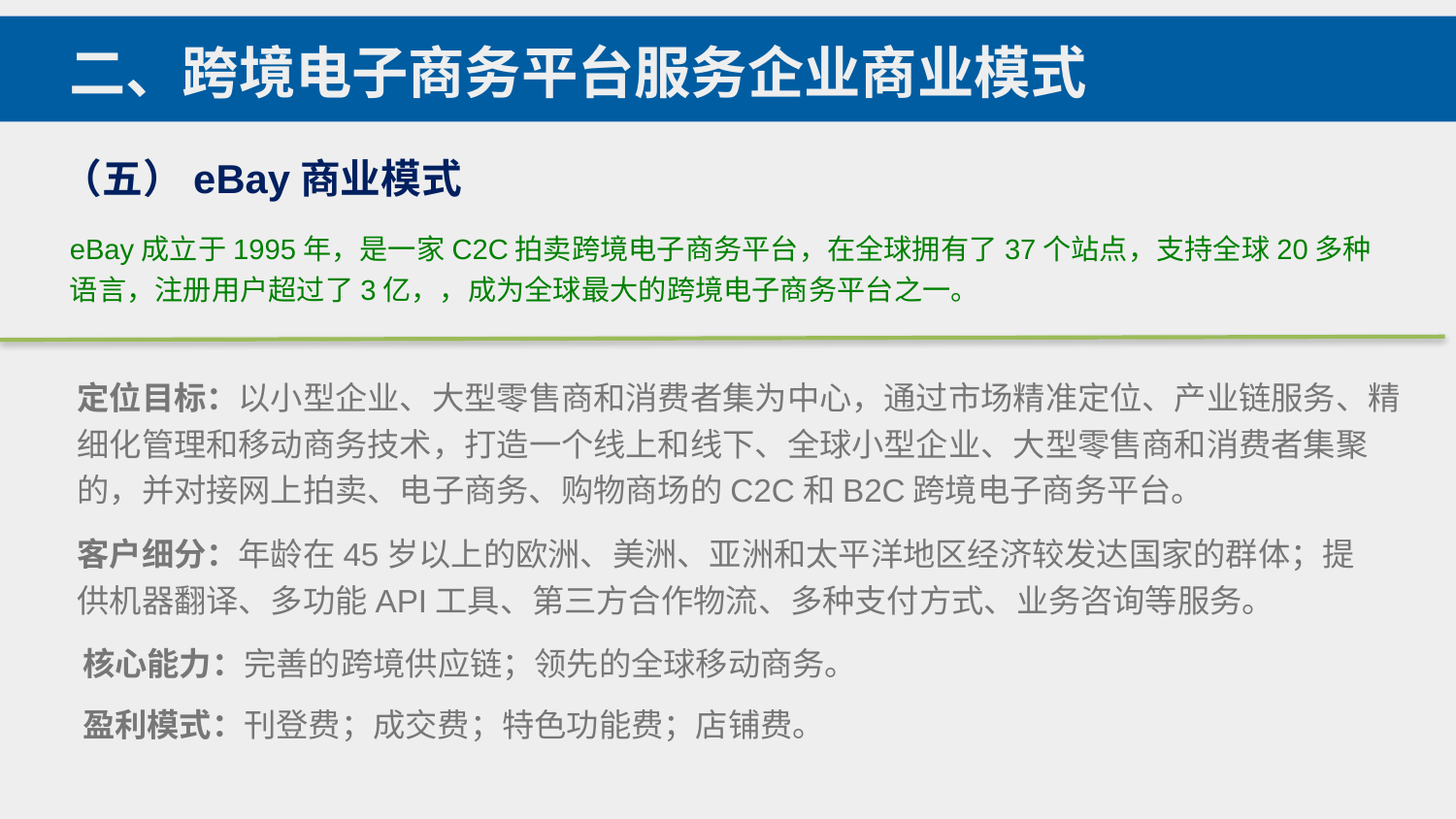

二、跨境电子商务平台服务企业商业模式
（五）eBay商业模式
eBay成立于1995年，是一家C2C拍卖跨境电子商务平台，在全球拥有了37个站点，支持全球20多种语言，注册用户超过了3亿，，成为全球最大的跨境电子商务平台之一。
定位目标：以小型企业、大型零售商和消费者集为中心，通过市场精准定位、产业链服务、精细化管理和移动商务技术，打造一个线上和线下、全球小型企业、大型零售商和消费者集聚的，并对接网上拍卖、电子商务、购物商场的C2C和B2C跨境电子商务平台。
客户细分：年龄在45岁以上的欧洲、美洲、亚洲和太平洋地区经济较发达国家的群体；提供机器翻译、多功能API工具、第三方合作物流、多种支付方式、业务咨询等服务。
核心能力：完善的跨境供应链；领先的全球移动商务。
盈利模式：刊登费；成交费；特色功能费；店铺费。